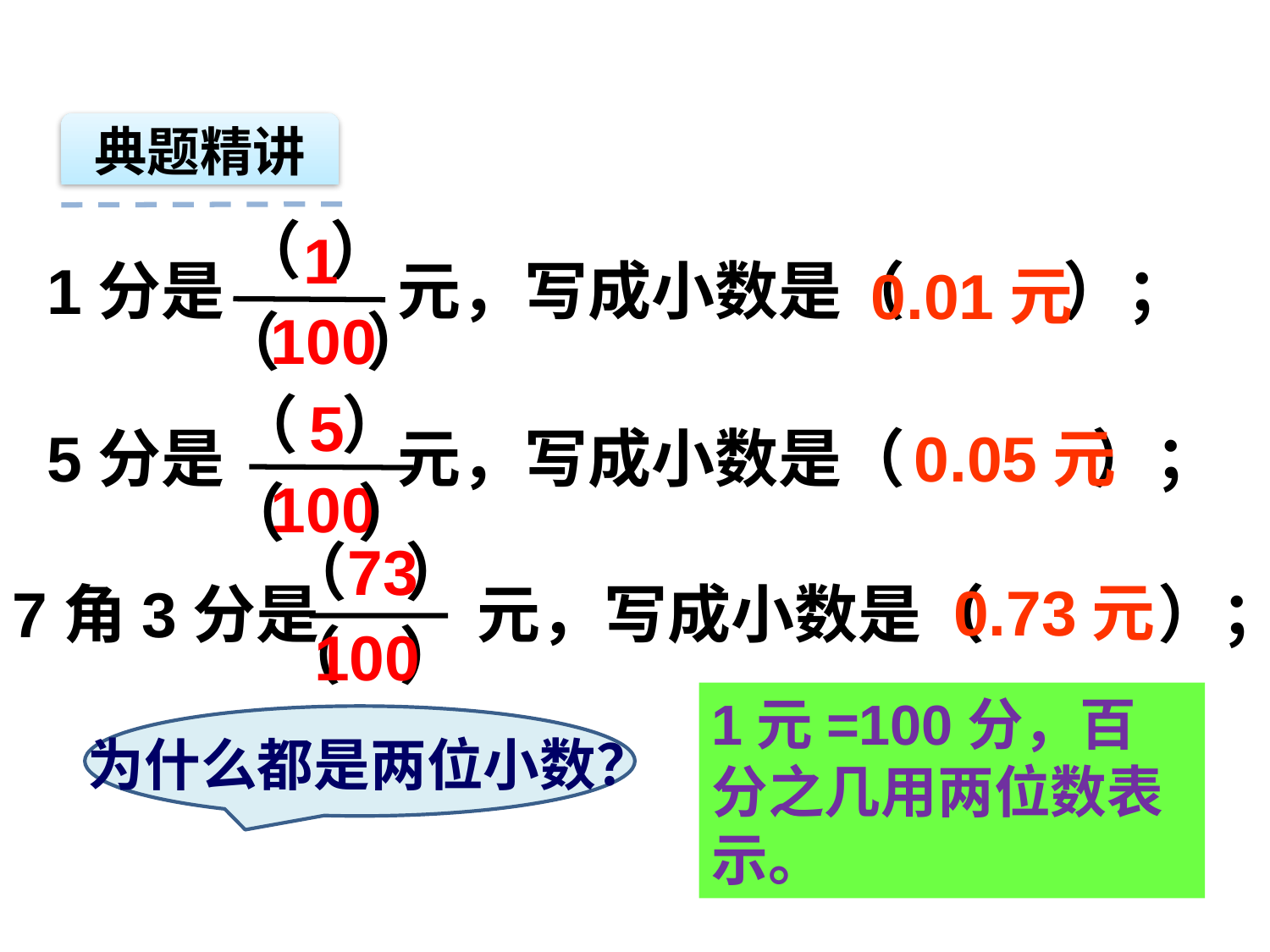

典题精讲
（  ）
  1
100
1分是            元，写成小数是（           ）；

0.01元
（      ）
（   ）
  5
100
5分是            元，写成小数是（             ）；

0.05元
（     ）
（    ）
  73
100
0.73元
7角3分是           元，写成小数是（            ）；

（    ）
1元=100分，百分之几用两位数表示。

为什么都是两位小数？